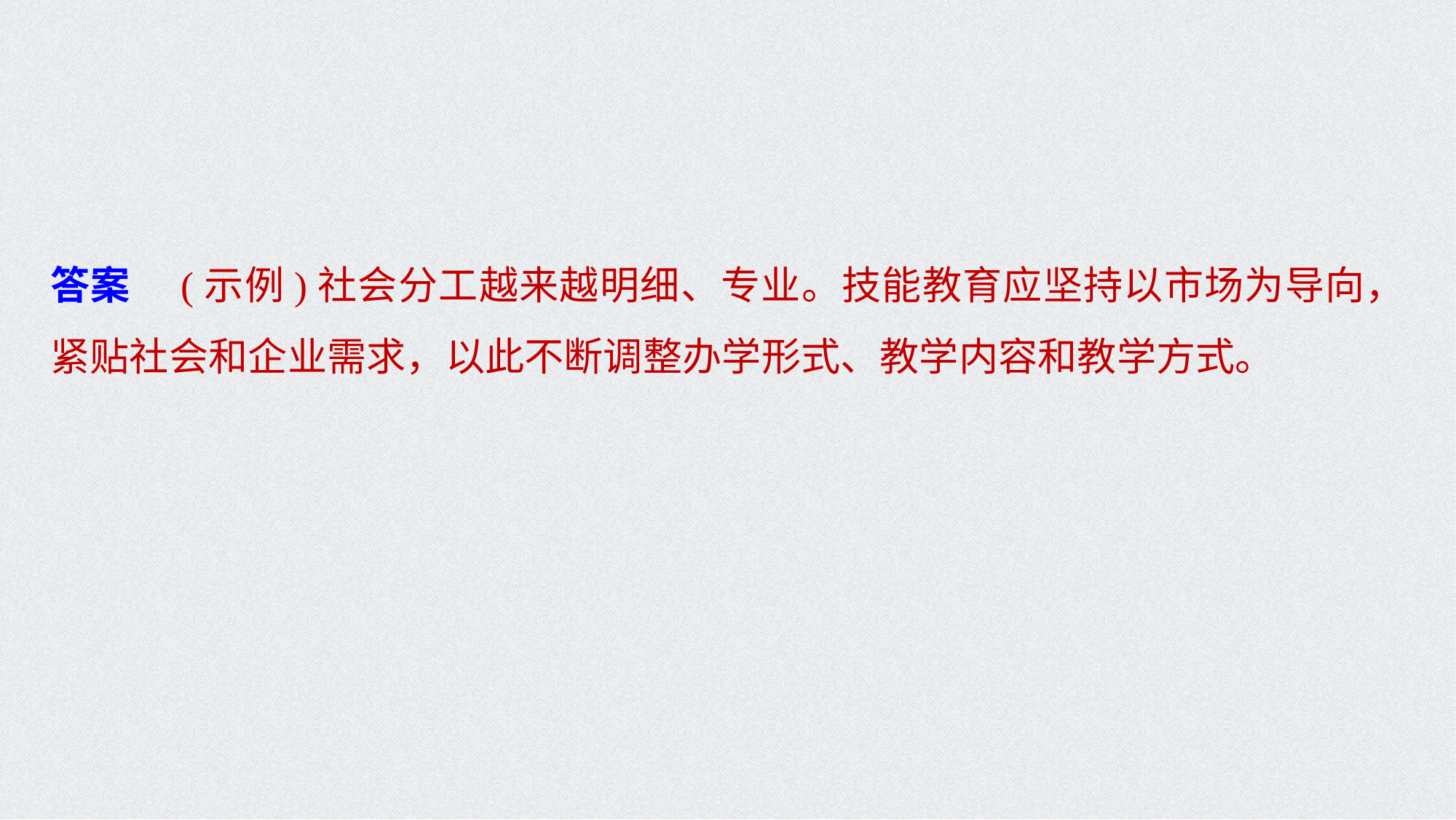

答案　(示例)社会分工越来越明细、专业。技能教育应坚持以市场为导向，紧贴社会和企业需求，以此不断调整办学形式、教学内容和教学方式。